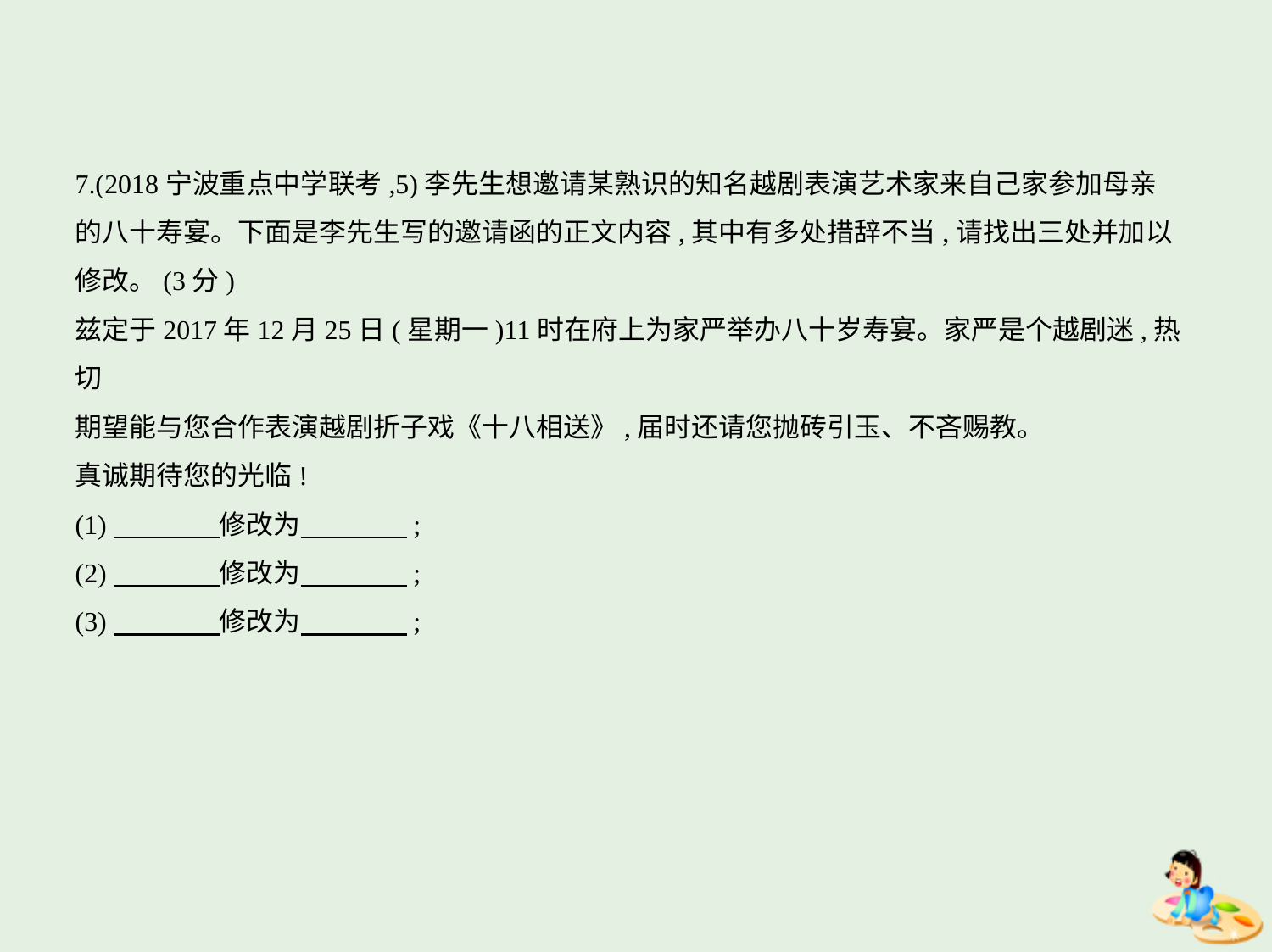

7.(2018宁波重点中学联考,5)李先生想邀请某熟识的知名越剧表演艺术家来自己家参加母亲
的八十寿宴。下面是李先生写的邀请函的正文内容,其中有多处措辞不当,请找出三处并加以
修改。(3分)
兹定于2017年12月25日(星期一)11时在府上为家严举办八十岁寿宴。家严是个越剧迷,热切
期望能与您合作表演越剧折子戏《十八相送》,届时还请您抛砖引玉、不吝赐教。
真诚期待您的光临!
(1)　　　    修改为　　　    ;
(2)　　　    修改为　　　    ;
(3)　　　    修改为　　　    ;